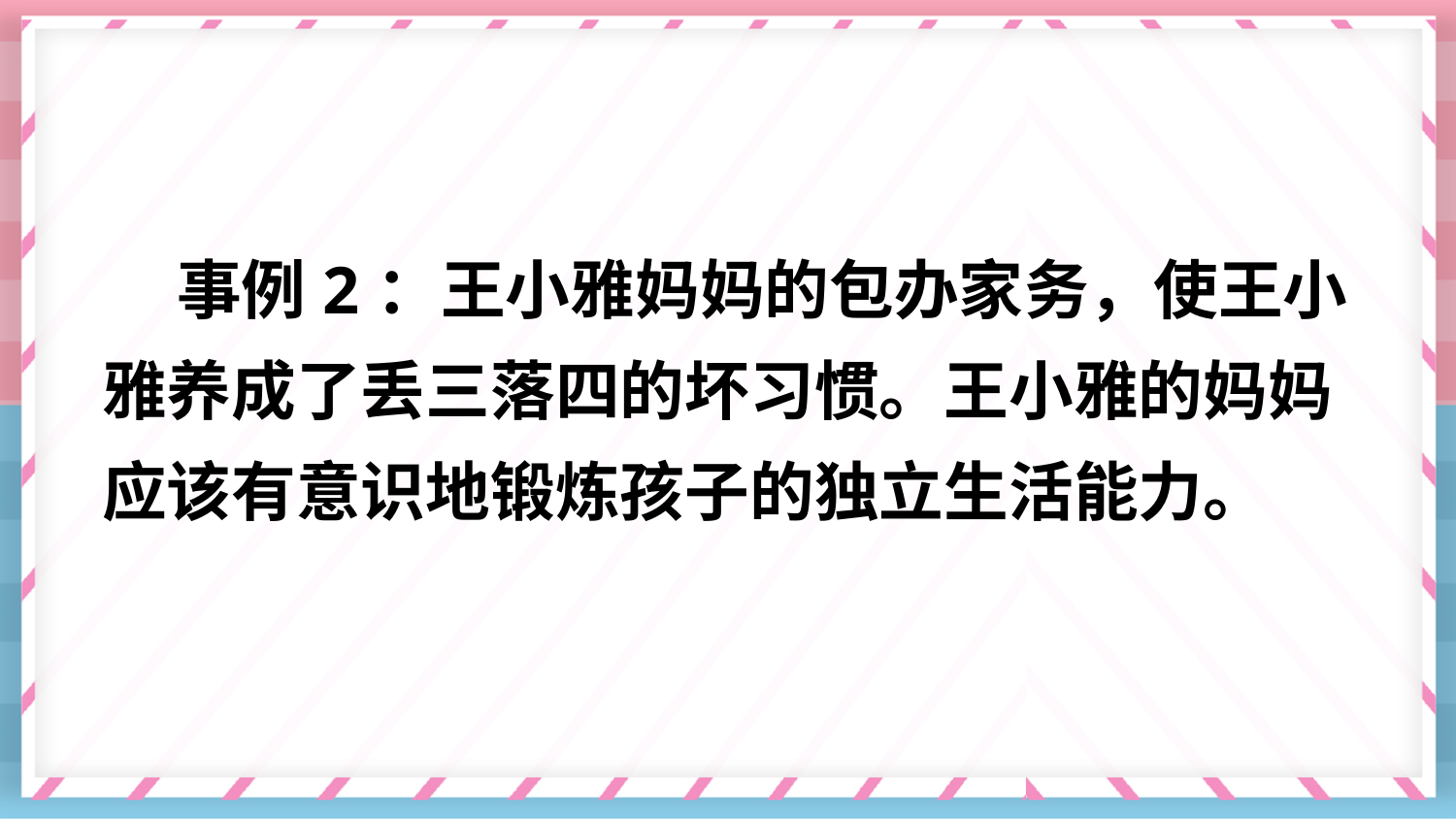

事例2：王小雅妈妈的包办家务，使王小雅养成了丢三落四的坏习惯。王小雅的妈妈应该有意识地锻炼孩子的独立生活能力。